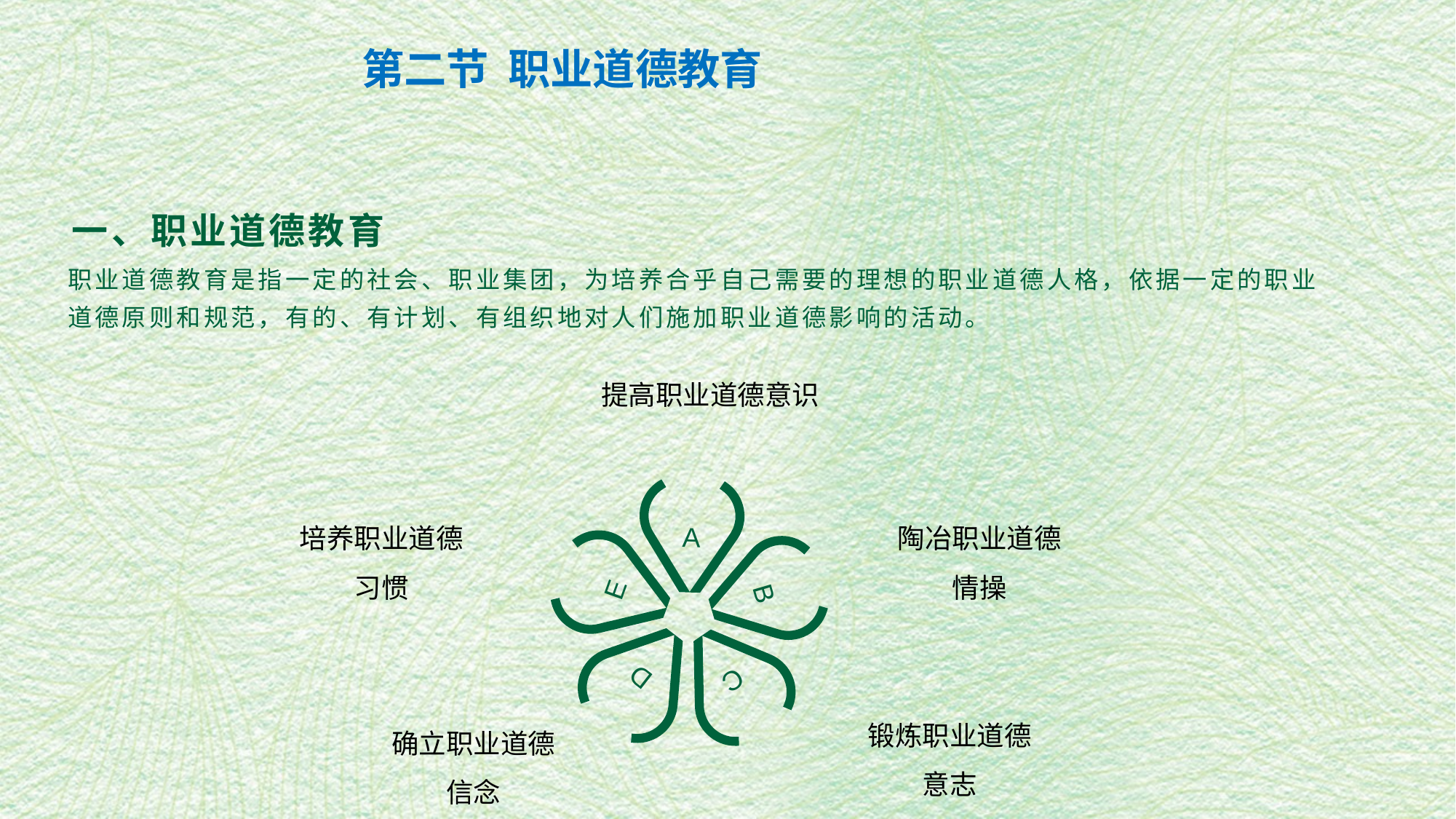

第二节  职业道德教育
# 一、职业道德教育
职业道德教育是指一定的社会、职业集团，为培养合乎自己需要的理想的职业道德人格，依据一定的职业道德原则和规范，有的、有计划、有组织地对人们施加职业道德影响的活动。
提高职业道德意识
A
培养职业道德习惯
陶冶职业道德情操
E
B
D
C
锻炼职业道德意志
确立职业道德信念